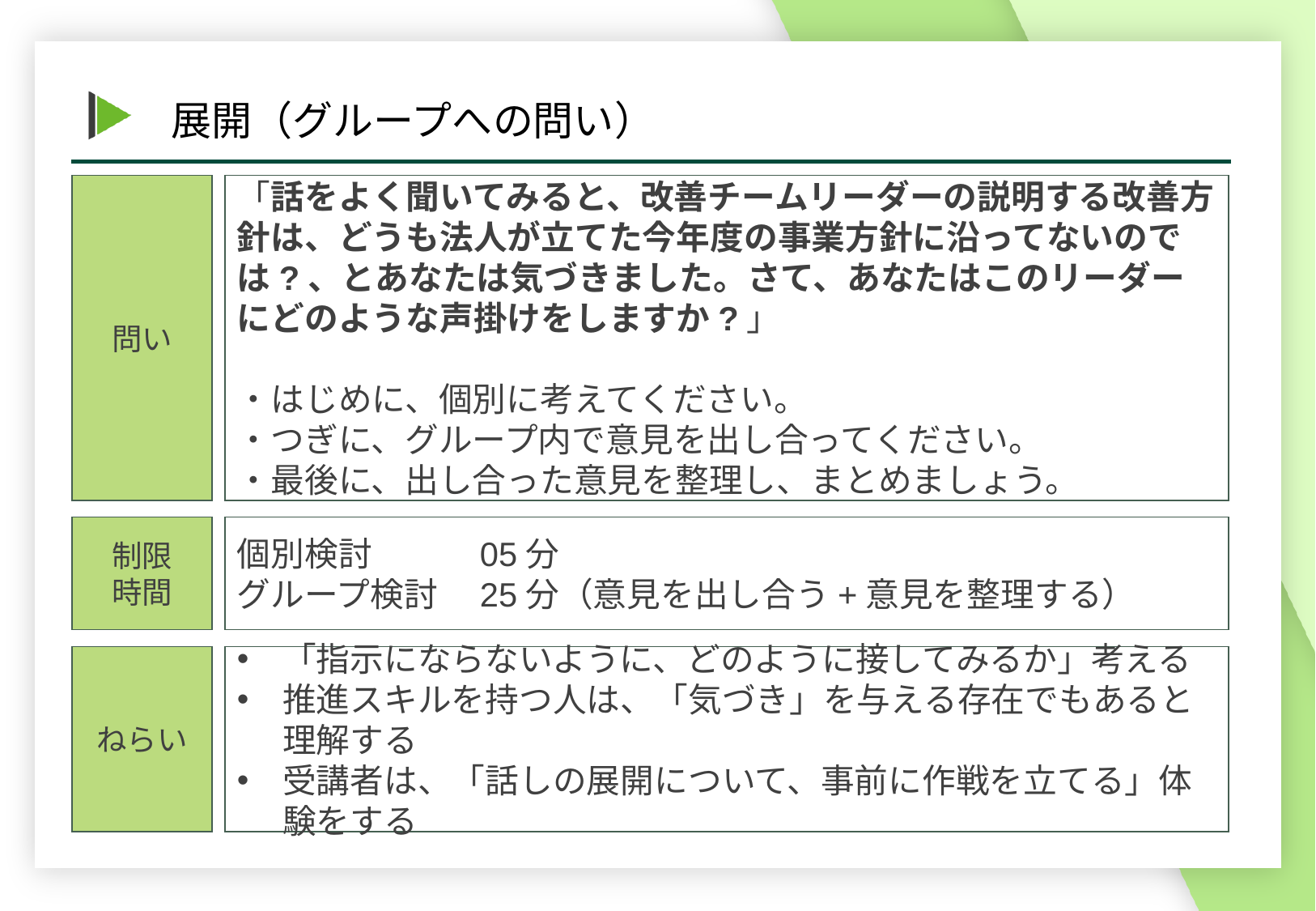

問い
「話をよく聞いてみると、改善チームリーダーの説明する改善方針は、どうも法人が立てた今年度の事業方針に沿ってないのでは?、とあなたは気づきました。さて、あなたはこのリーダーにどのような声掛けをしますか?」

・はじめに、個別に考えてください。
・つぎに、グループ内で意見を出し合ってください。
・最後に、出し合った意見を整理し、まとめましょう。
個別検討　　	05分
グループ検討	25分（意見を出し合う+意見を整理する）
制限
時間
「指示にならないように、どのように接してみるか」考える
推進スキルを持つ人は、「気づき」を与える存在でもあると理解する
受講者は、「話しの展開について、事前に作戦を立てる」体験をする
ねらい